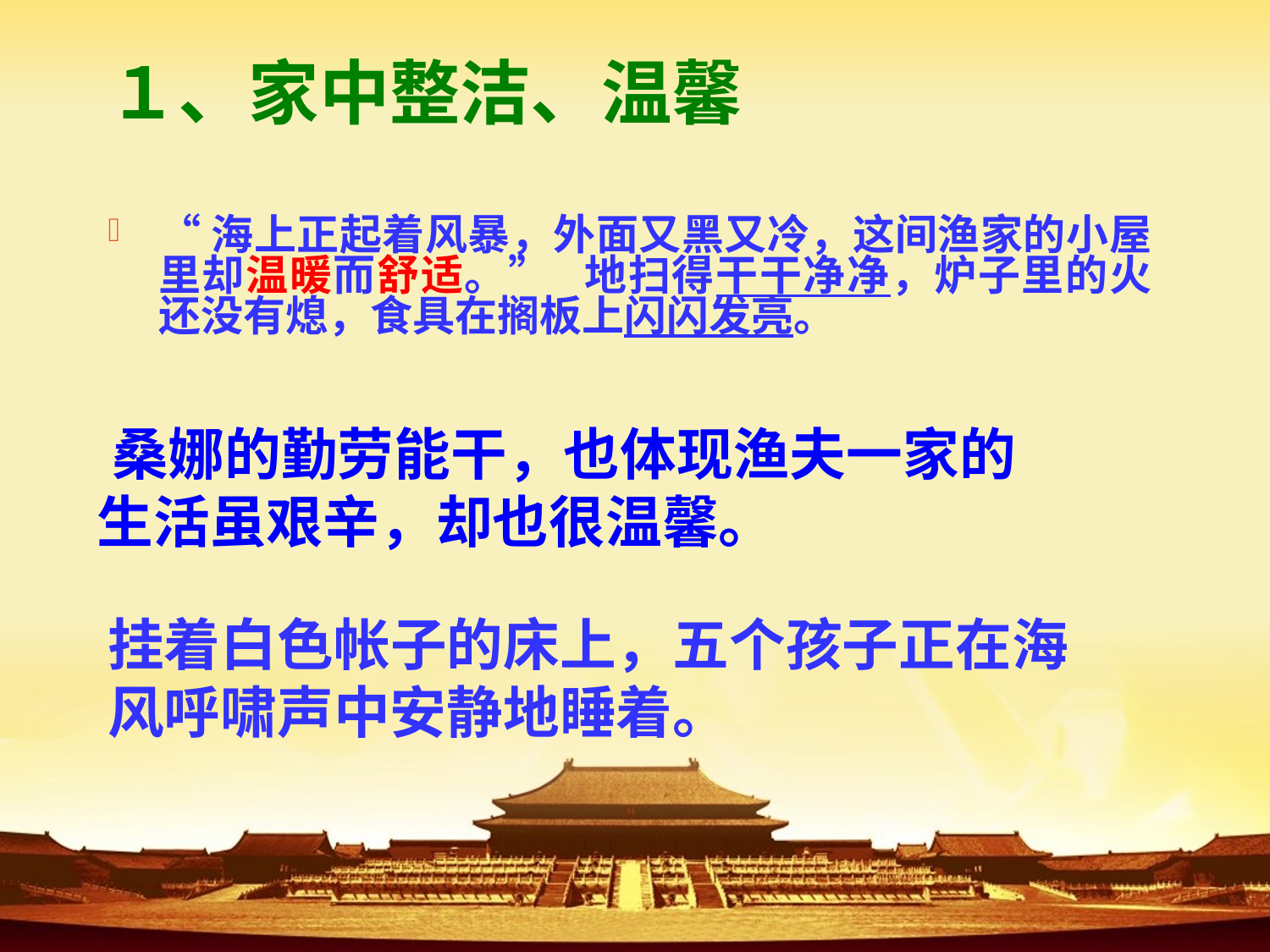

１、家中整洁、温馨
“海上正起着风暴，外面又黑又冷，这间渔家的小屋里却温暖而舒适。”   地扫得干干净净，炉子里的火还没有熄，食具在搁板上闪闪发亮。
 桑娜的勤劳能干，也体现渔夫一家的
生活虽艰辛，却也很温馨。
挂着白色帐子的床上，五个孩子正在海风呼啸声中安静地睡着。